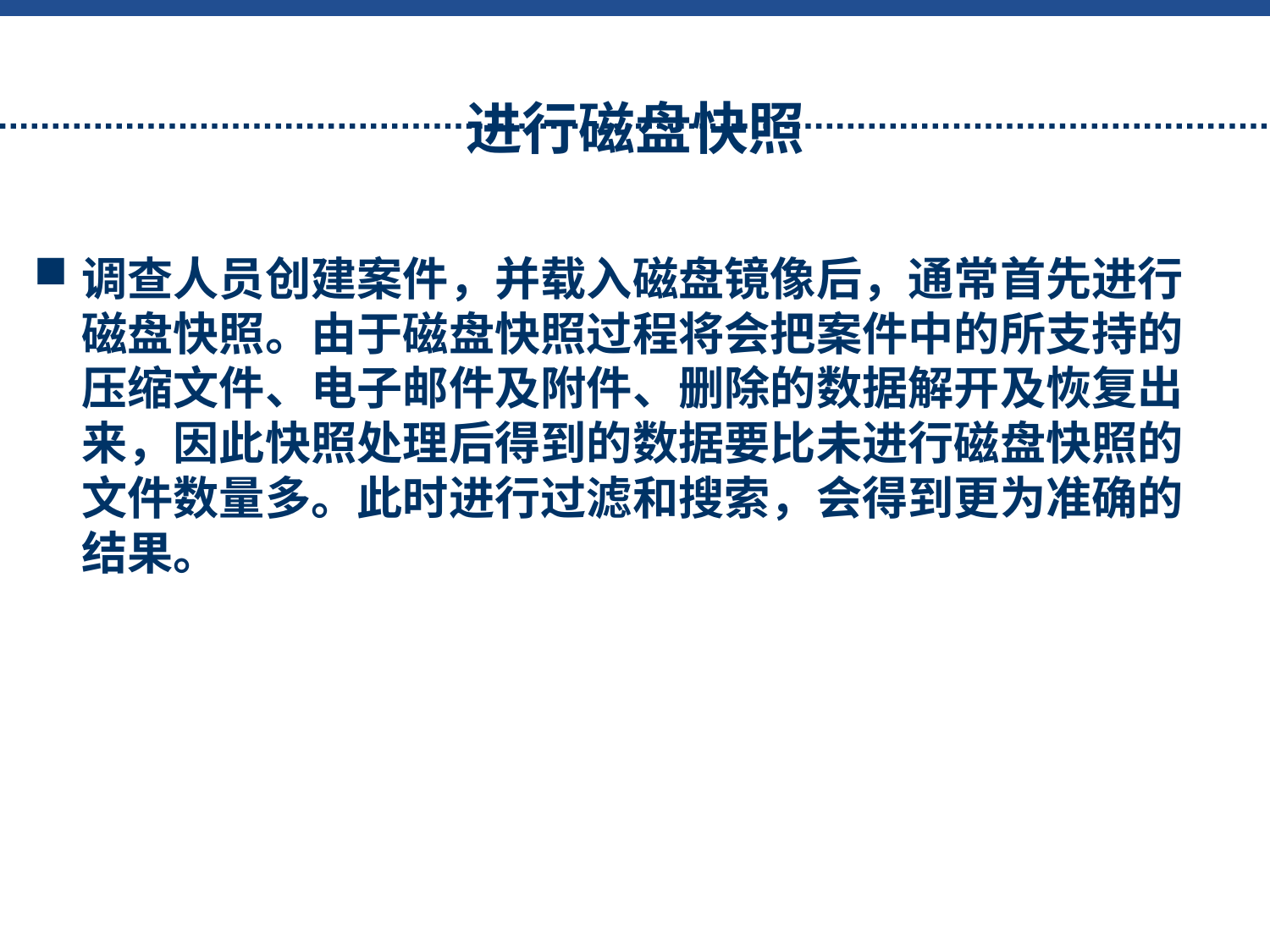

# 进行磁盘快照
调查人员创建案件，并载入磁盘镜像后，通常首先进行磁盘快照。由于磁盘快照过程将会把案件中的所支持的压缩文件、电子邮件及附件、删除的数据解开及恢复出来，因此快照处理后得到的数据要比未进行磁盘快照的文件数量多。此时进行过滤和搜索，会得到更为准确的结果。